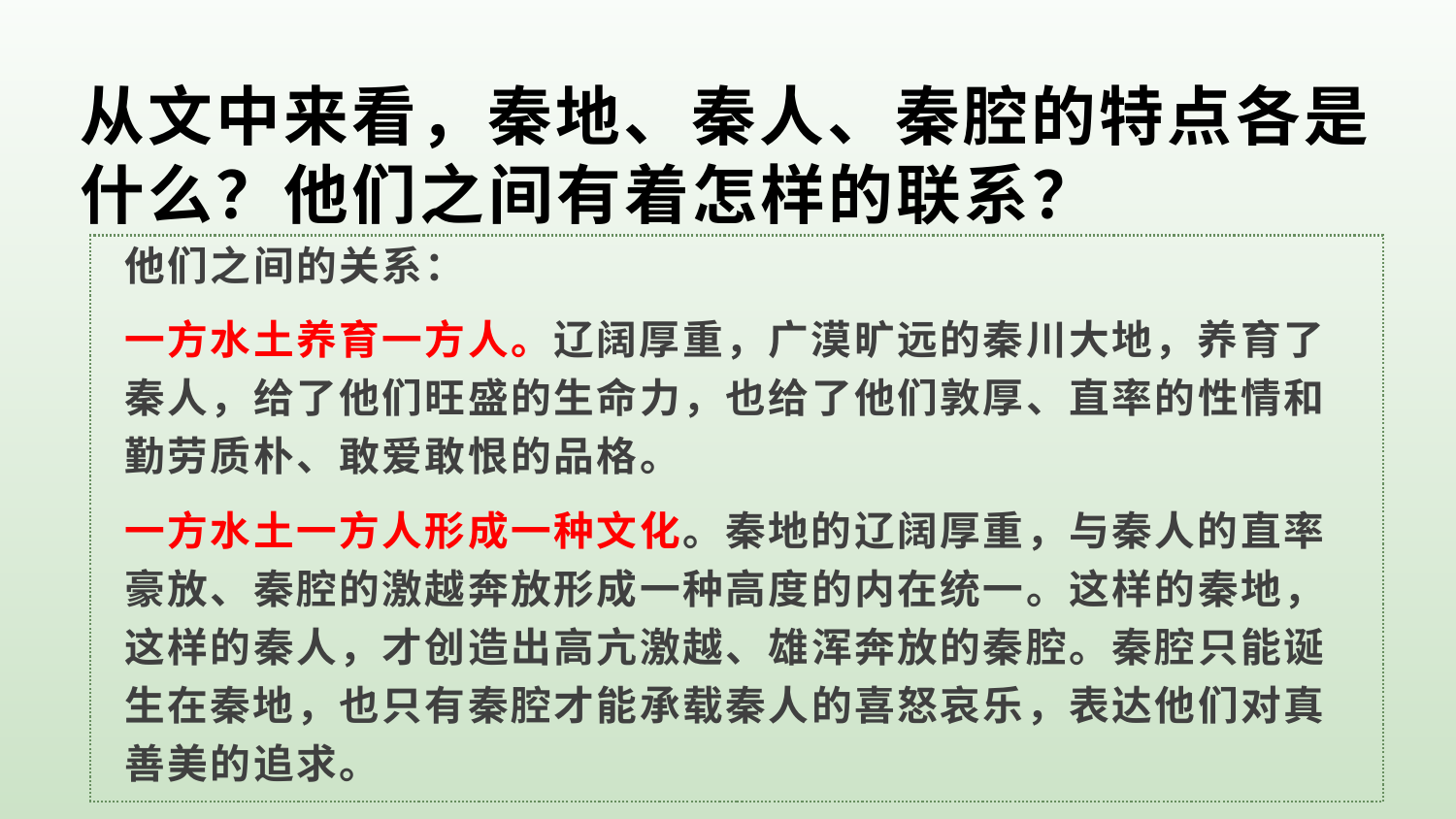

从文中来看，秦地、秦人、秦腔的特点各是什么？他们之间有着怎样的联系？

他们之间的关系：
一方水土养育一方人。辽阔厚重，广漠旷远的秦川大地，养育了秦人，给了他们旺盛的生命力，也给了他们敦厚、直率的性情和勤劳质朴、敢爱敢恨的品格。
一方水土一方人形成一种文化。秦地的辽阔厚重，与秦人的直率豪放、秦腔的激越奔放形成一种高度的内在统一。这样的秦地，这样的秦人，才创造出高亢激越、雄浑奔放的秦腔。秦腔只能诞生在秦地，也只有秦腔才能承载秦人的喜怒哀乐，表达他们对真善美的追求。